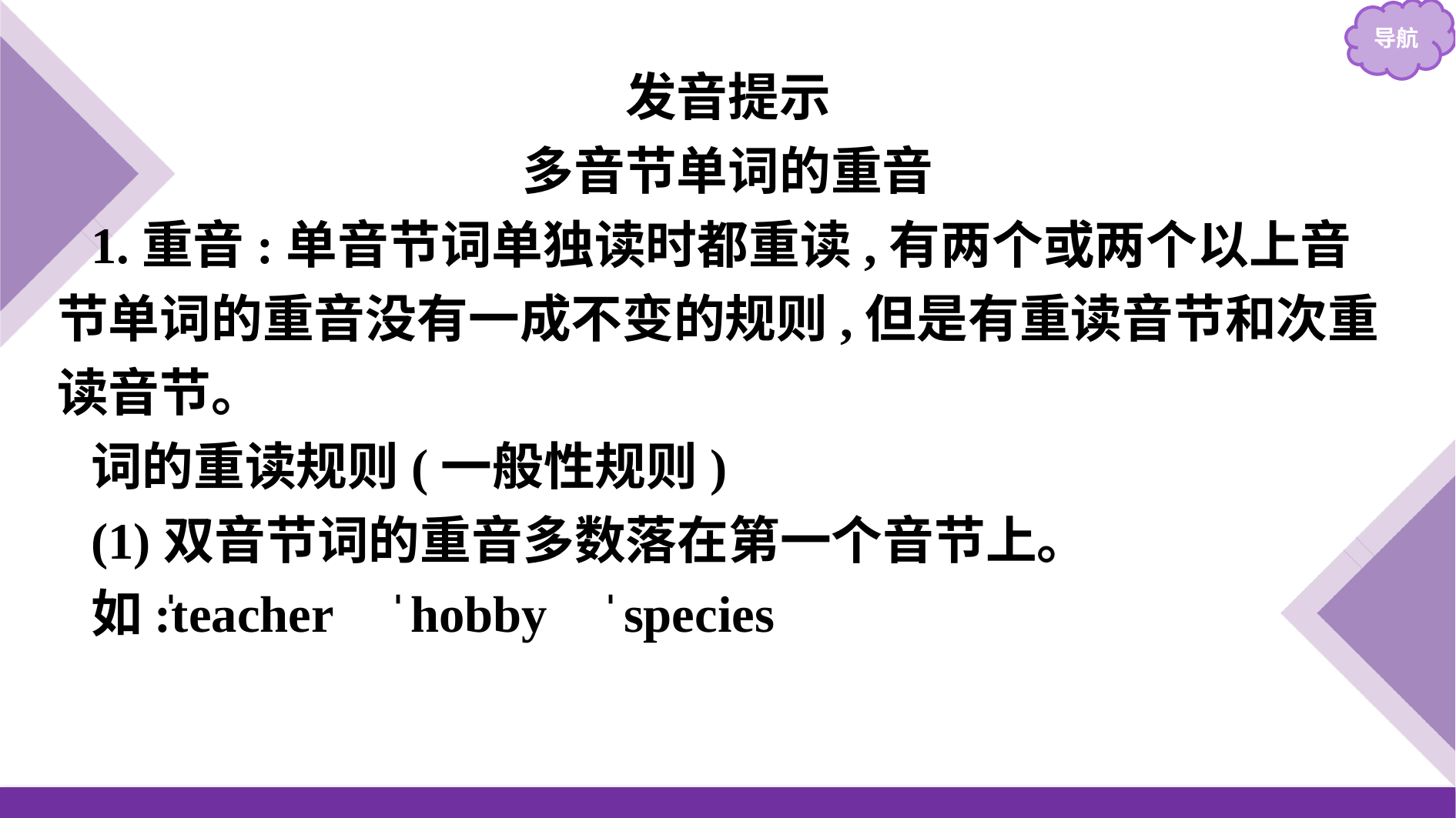

发音提示
多音节单词的重音
1.重音:单音节词单独读时都重读,有两个或两个以上音节单词的重音没有一成不变的规则,但是有重读音节和次重读音节。
词的重读规则(一般性规则)
(1)双音节词的重音多数落在第一个音节上。
如:̍teacher　̍hobby　̍species